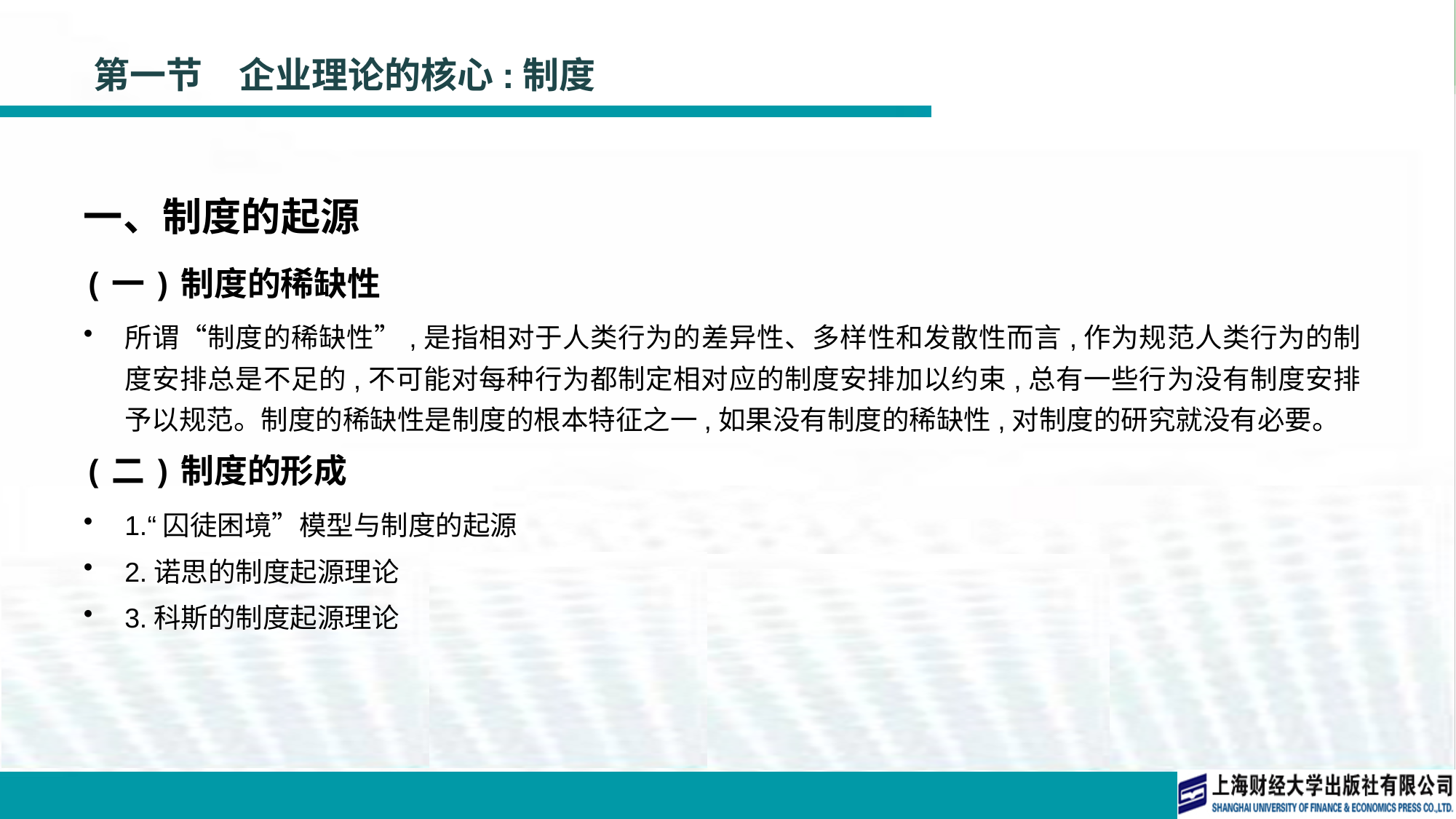

# 第一节　企业理论的核心:制度
一、制度的起源
(一)制度的稀缺性
所谓“制度的稀缺性”,是指相对于人类行为的差异性、多样性和发散性而言,作为规范人类行为的制度安排总是不足的,不可能对每种行为都制定相对应的制度安排加以约束,总有一些行为没有制度安排予以规范。制度的稀缺性是制度的根本特征之一,如果没有制度的稀缺性,对制度的研究就没有必要。
(二)制度的形成
1.“囚徒困境”模型与制度的起源
2.诺思的制度起源理论
3.科斯的制度起源理论